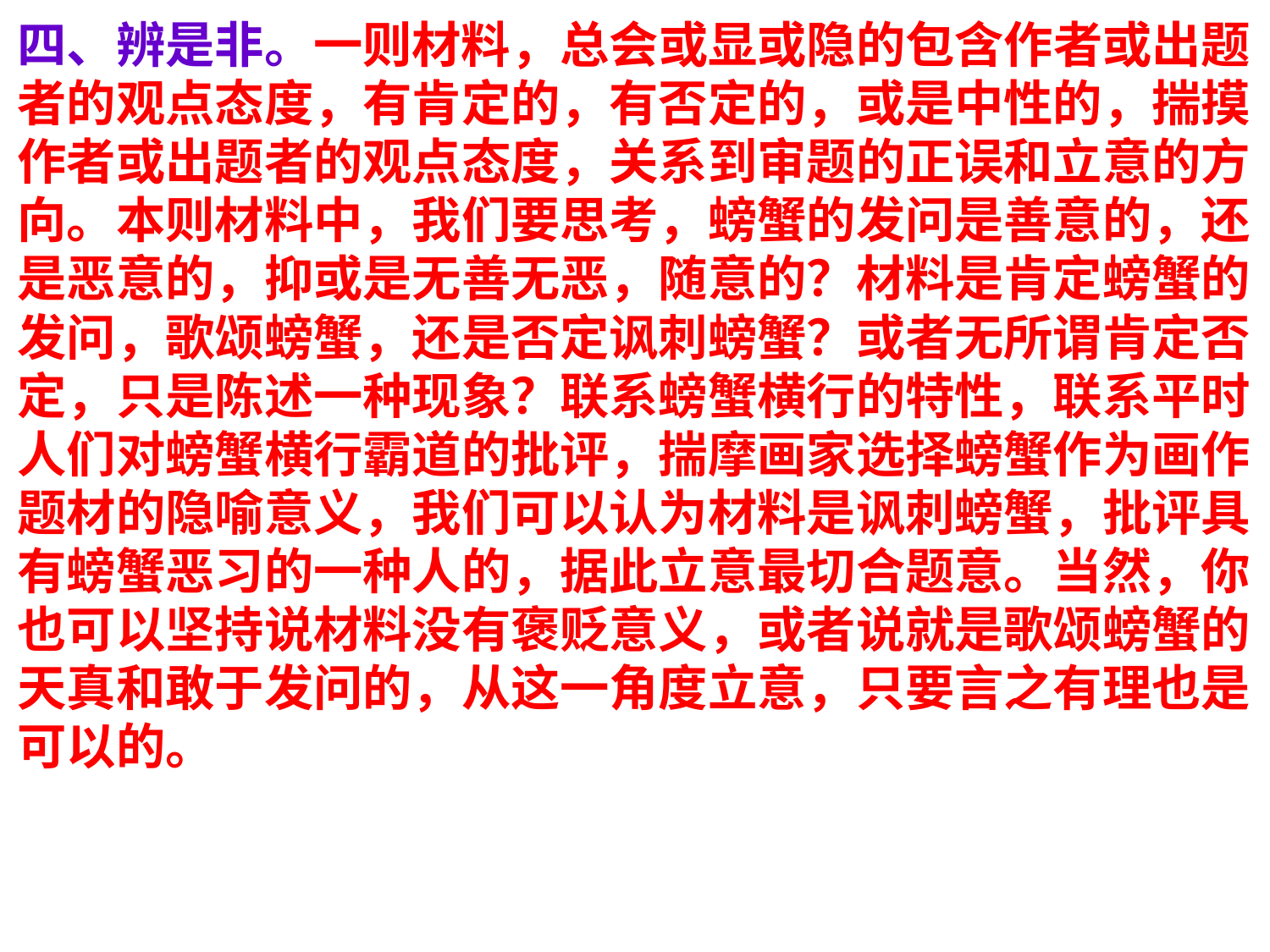

四、辨是非。一则材料，总会或显或隐的包含作者或出题者的观点态度，有肯定的，有否定的，或是中性的，揣摸作者或出题者的观点态度，关系到审题的正误和立意的方向。本则材料中，我们要思考，螃蟹的发问是善意的，还是恶意的，抑或是无善无恶，随意的？材料是肯定螃蟹的发问，歌颂螃蟹，还是否定讽刺螃蟹？或者无所谓肯定否定，只是陈述一种现象？联系螃蟹横行的特性，联系平时人们对螃蟹横行霸道的批评，揣摩画家选择螃蟹作为画作题材的隐喻意义，我们可以认为材料是讽刺螃蟹，批评具有螃蟹恶习的一种人的，据此立意最切合题意。当然，你也可以坚持说材料没有褒贬意义，或者说就是歌颂螃蟹的天真和敢于发问的，从这一角度立意，只要言之有理也是可以的。